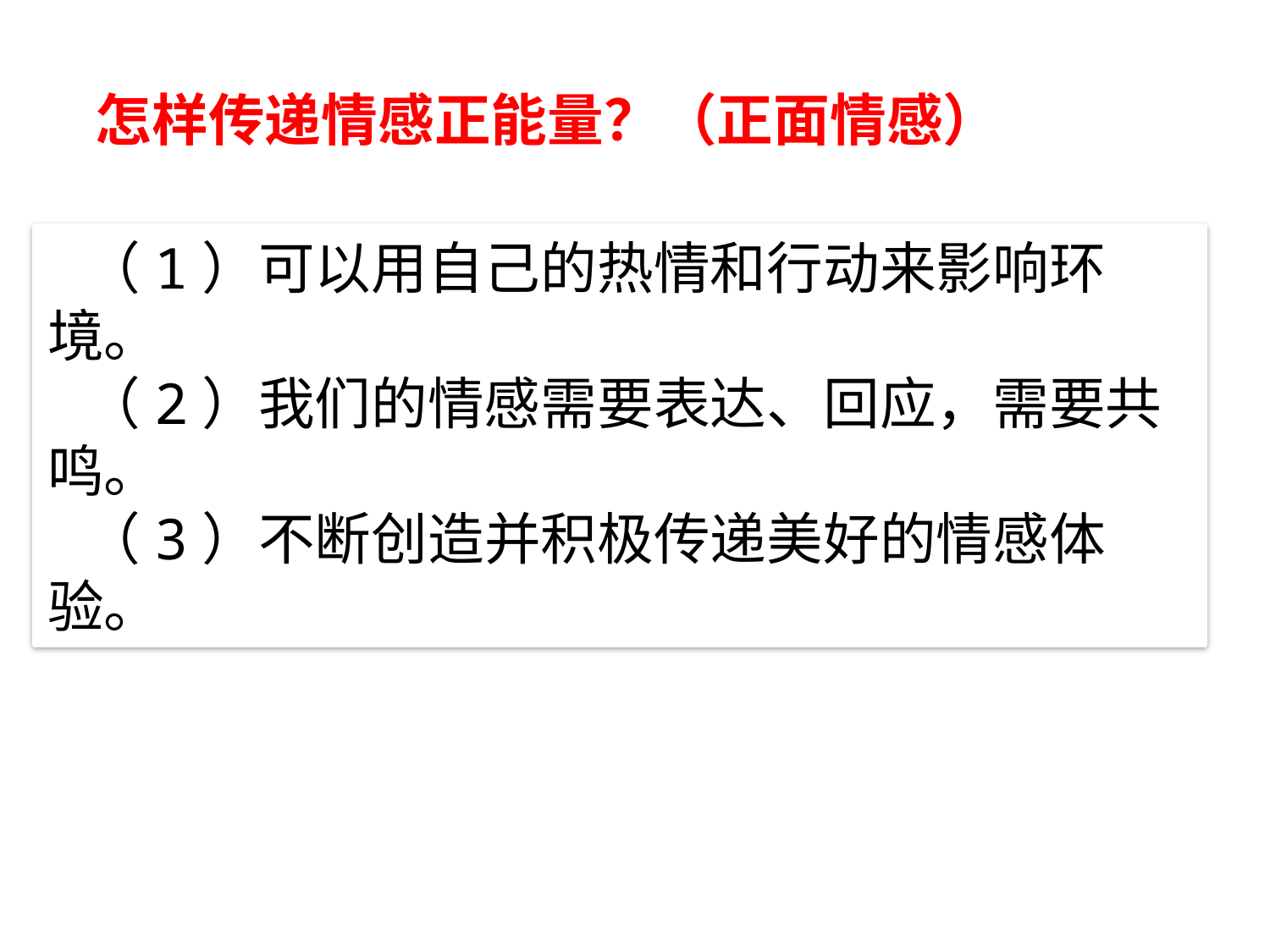

怎样传递情感正能量？（正面情感）
（1）可以用自己的热情和行动来影响环境。
（2）我们的情感需要表达、回应，需要共鸣。
（3）不断创造并积极传递美好的情感体验。